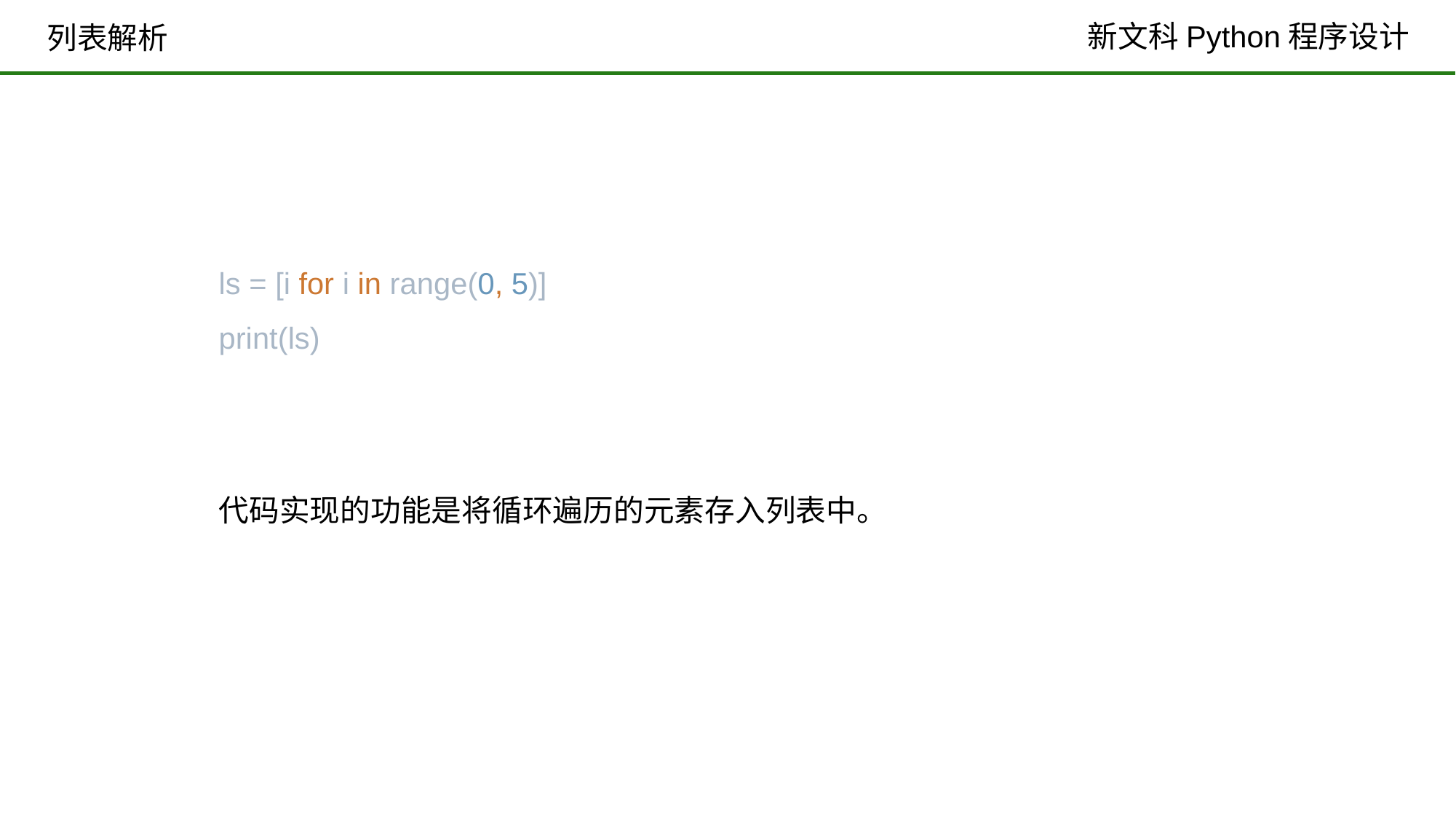

# 列表解析
ls = [i for i in range(0, 5)]
print(ls)
代码实现的功能是将循环遍历的元素存入列表中。